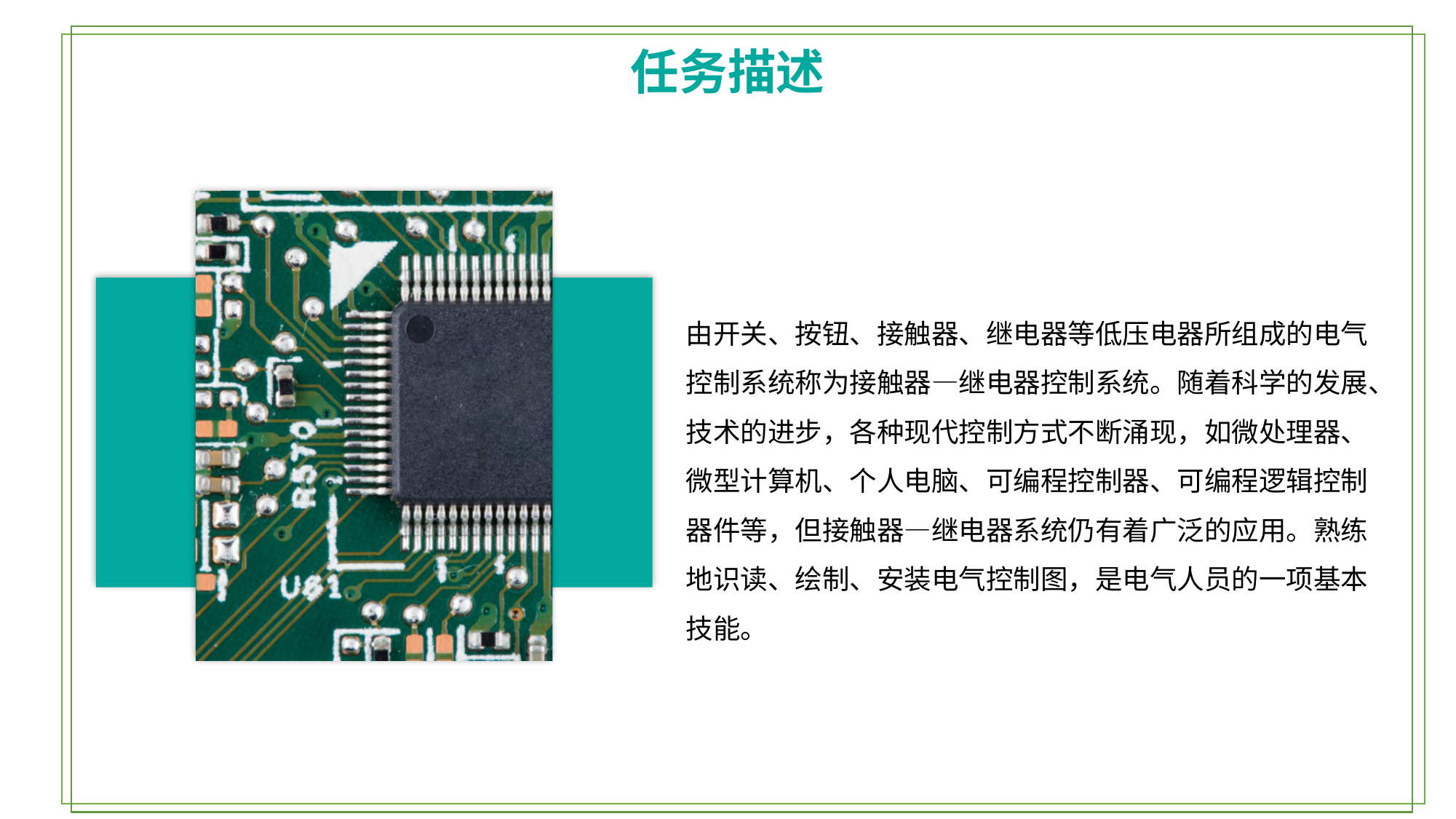

任务描述

由开关、按钮、接触器、继电器等低压电器所组成的电气控制系统称为接触器—继电器控制系统。随着科学的发展、技术的进步，各种现代控制方式不断涌现，如微处理器、微型计算机、个人电脑、可编程控制器、可编程逻辑控制器件等，但接触器—继电器系统仍有着广泛的应用。熟练地识读、绘制、安装电气控制图，是电气人员的一项基本技能。